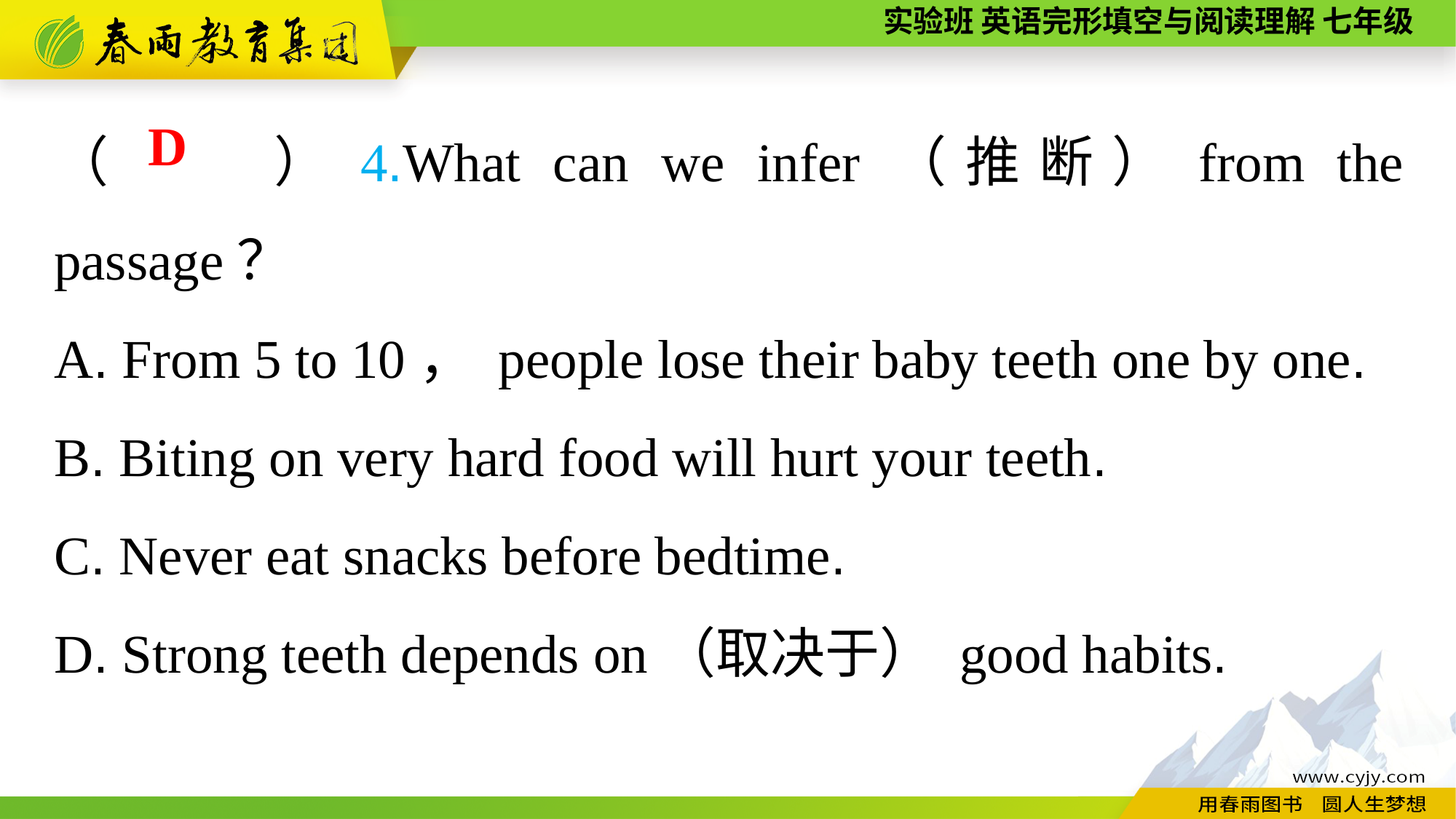

（　　）4.What can we infer（推断）from the passage？
A. From 5 to 10， people lose their baby teeth one by one.
B. Biting on very hard food will hurt your teeth.
C. Never eat snacks before bedtime.
D. Strong teeth depends on（取决于） good habits.
D